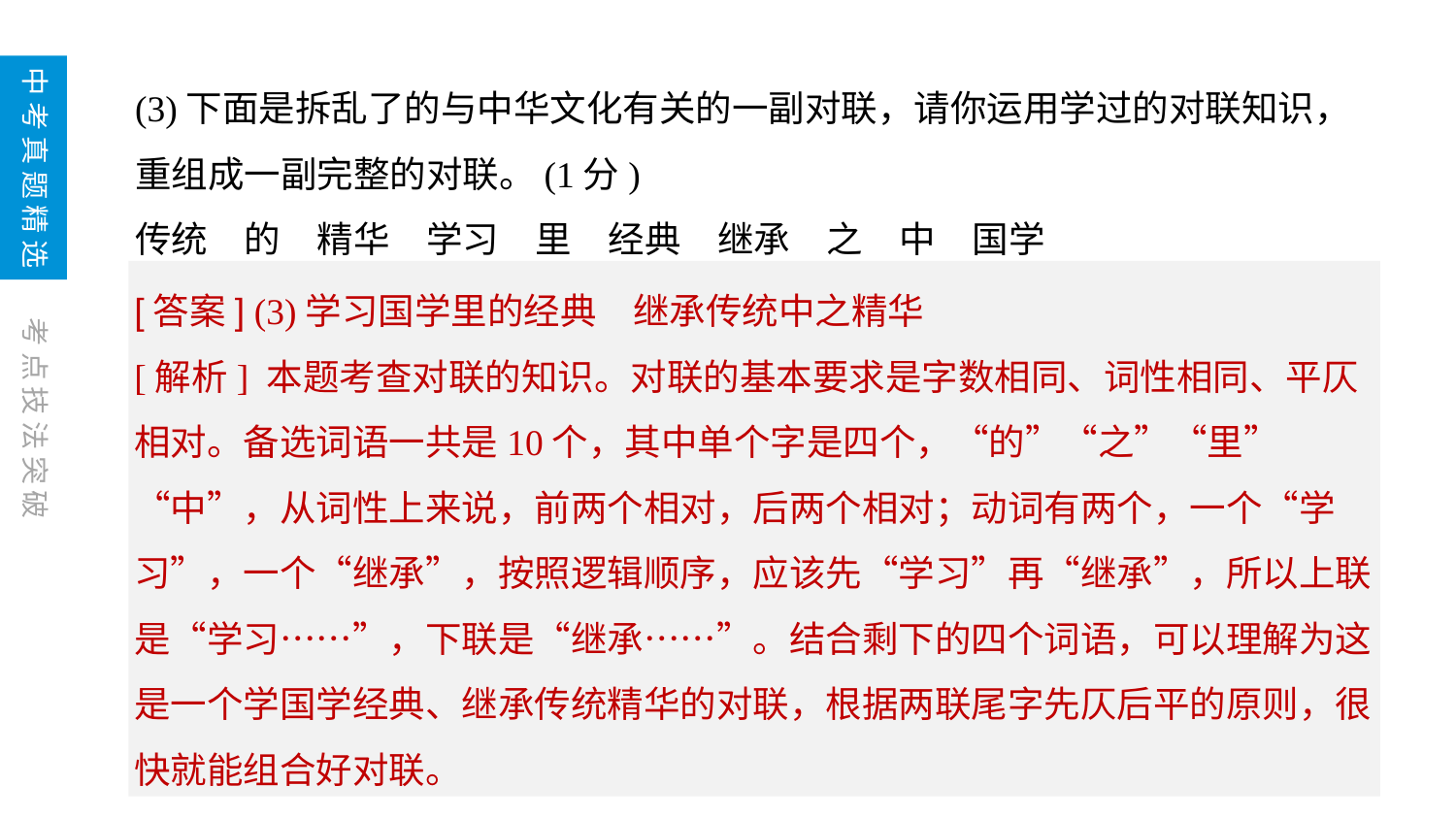

(3)下面是拆乱了的与中华文化有关的一副对联，请你运用学过的对联知识，重组成一副完整的对联。(1分)
传统　的　精华　学习　里　经典　继承　之　中　国学
[答案] (3)学习国学里的经典　继承传统中之精华
[解析] 本题考查对联的知识。对联的基本要求是字数相同、词性相同、平仄相对。备选词语一共是10个，其中单个字是四个，“的”“之”“里”“中”，从词性上来说，前两个相对，后两个相对；动词有两个，一个“学习”，一个“继承”，按照逻辑顺序，应该先“学习”再“继承”，所以上联是“学习……”，下联是“继承……”。结合剩下的四个词语，可以理解为这是一个学国学经典、继承传统精华的对联，根据两联尾字先仄后平的原则，很快就能组合好对联。